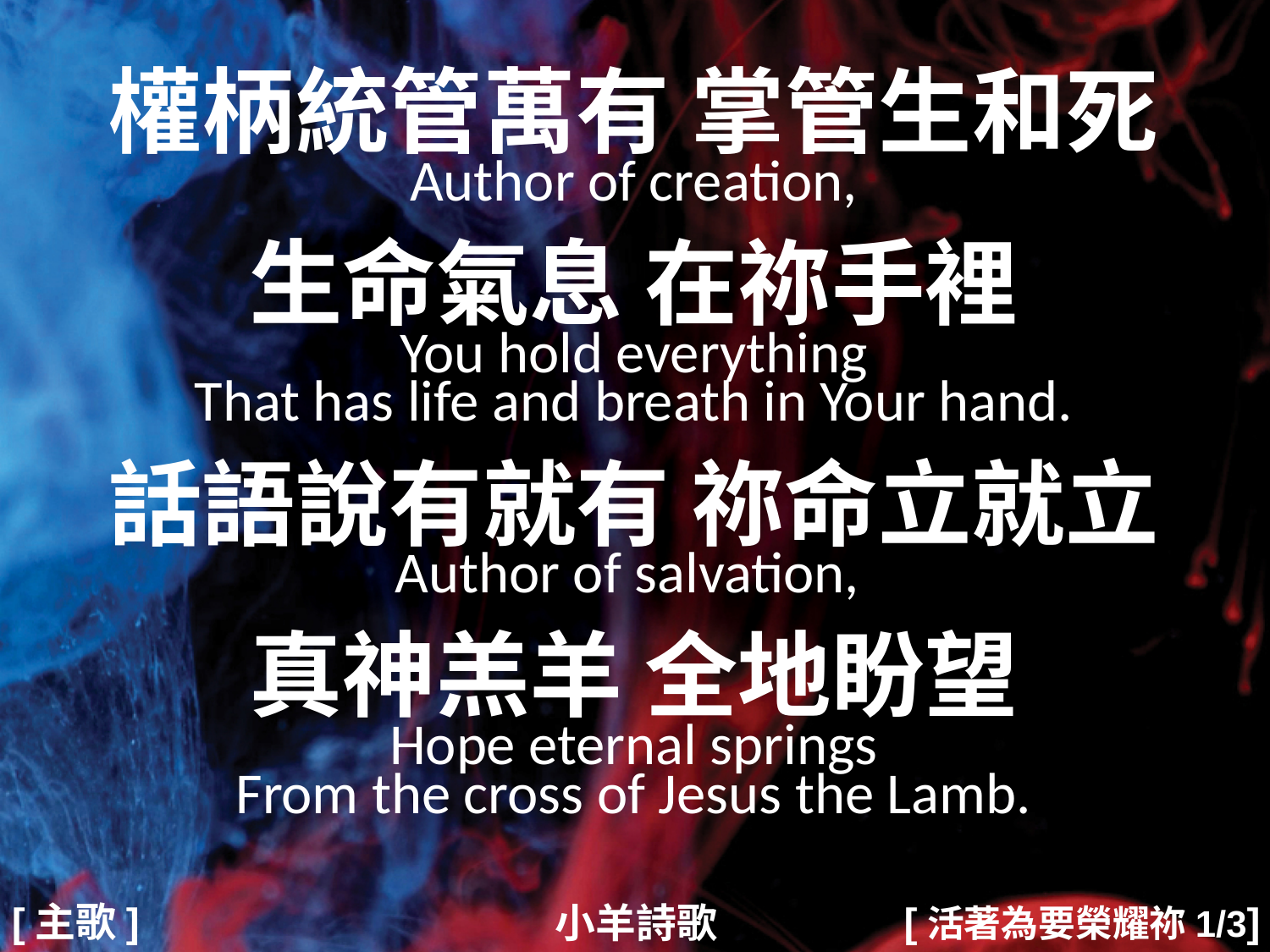

權柄統管萬有 掌管生和死
Author of creation,

生命氣息 在祢手裡
You hold everything
That has life and breath in Your hand.

話語說有就有 祢命立就立
Author of salvation,

真神羔羊 全地盼望
Hope eternal springs
From the cross of Jesus the Lamb.
#

[活著為要榮耀祢1/3]
[主歌]
小羊詩歌